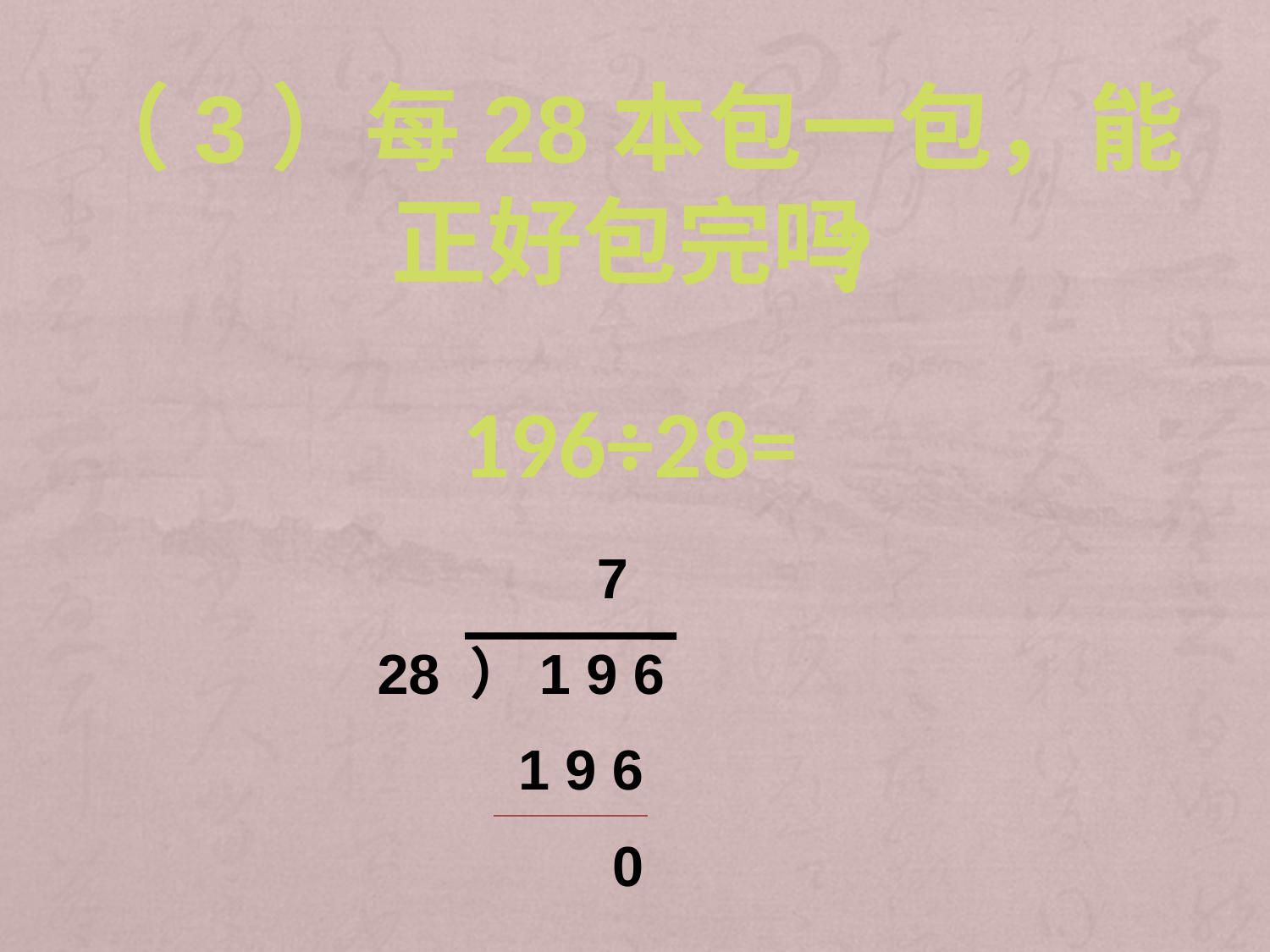

（3）每28本包一包，能正好包完吗
？
196÷28=
              7
28 ）1 9 6
         1 9 6
               0